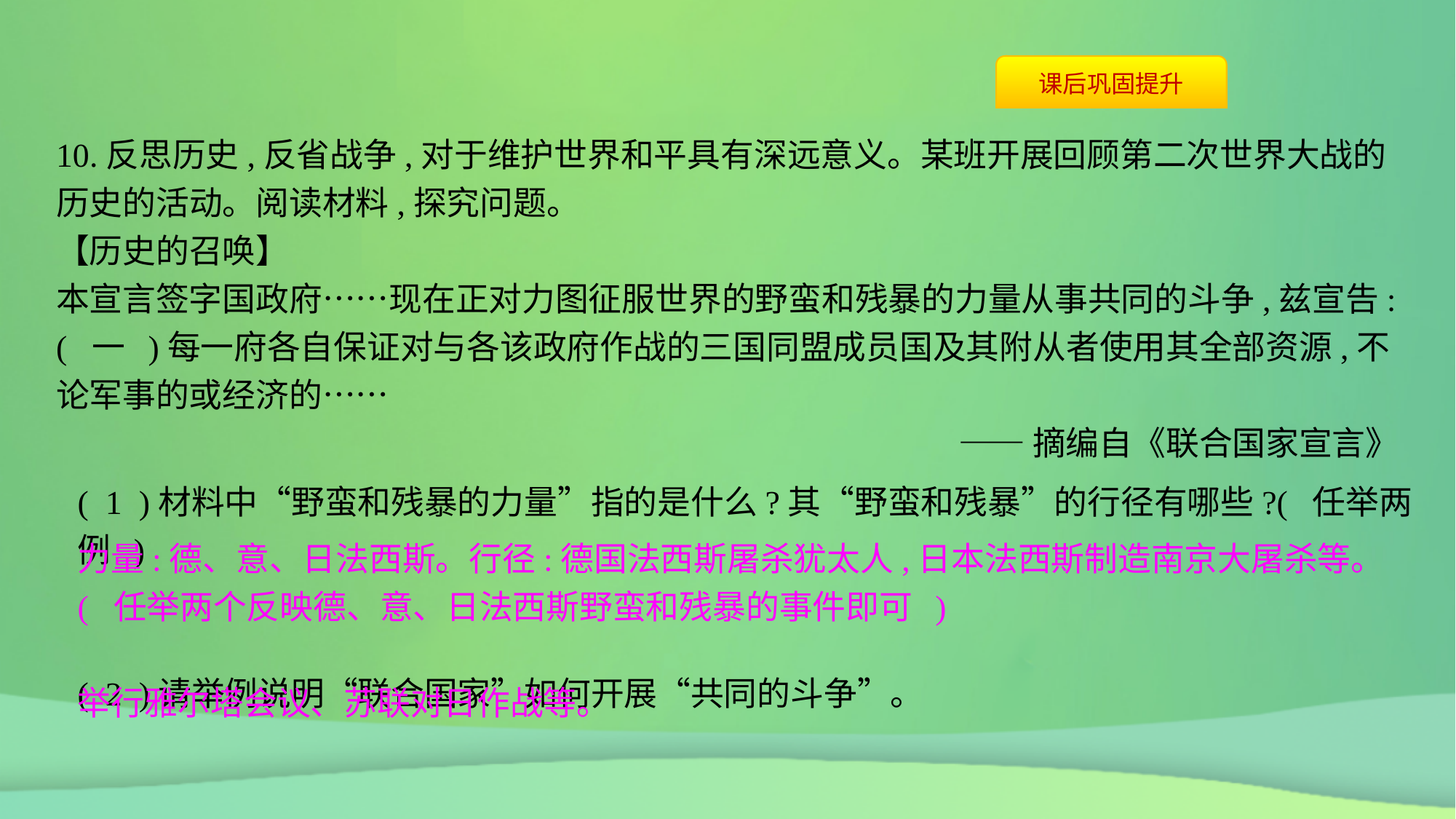

10.反思历史,反省战争,对于维护世界和平具有深远意义。某班开展回顾第二次世界大战的历史的活动。阅读材料,探究问题。
【历史的召唤】
本宣言签字国政府……现在正对力图征服世界的野蛮和残暴的力量从事共同的斗争,兹宣告:
(  一  )每一府各自保证对与各该政府作战的三国同盟成员国及其附从者使用其全部资源,不论军事的或经济的……
——摘编自《联合国家宣言》
(  1  )材料中“野蛮和残暴的力量”指的是什么?其“野蛮和残暴”的行径有哪些?(  任举两例  )

(  2  )请举例说明“联合国家”如何开展“共同的斗争”。
力量:德、意、日法西斯。行径:德国法西斯屠杀犹太人,日本法西斯制造南京大屠杀等。(  任举两个反映德、意、日法西斯野蛮和残暴的事件即可  )

举行雅尔塔会议、苏联对日作战等。